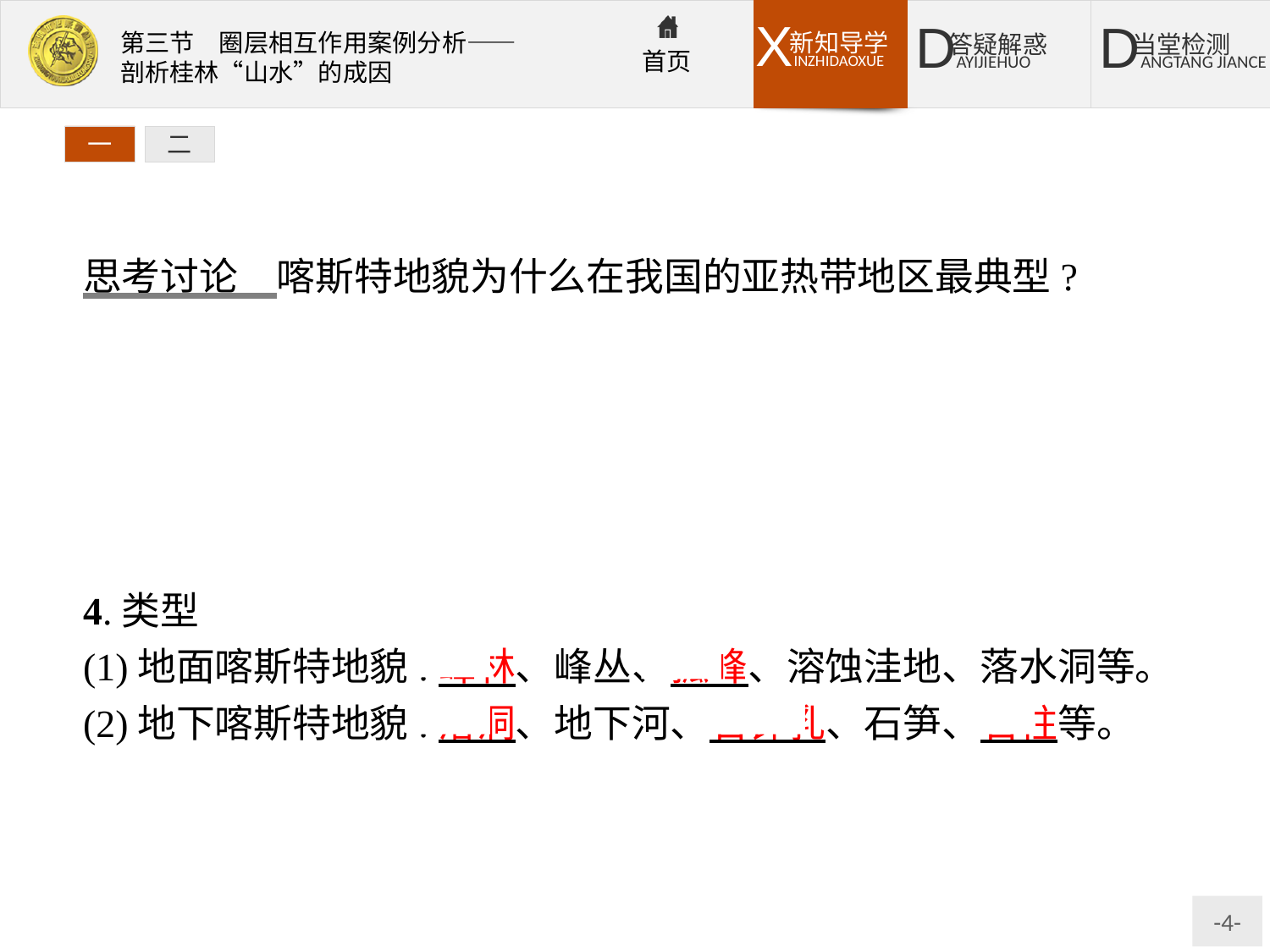

一
二
思考讨论　喀斯特地貌为什么在我国的亚热带地区最典型?
提示:我国亚热带地区降水较多,水对可溶性岩石的化学反应速度随着温度的升高而加速,所以我国南方的亚热带地区的溶蚀速度比北方快;再加上南方的热带、亚热带地区的生物化学作用较强,土壤中二氧化碳的含量比温带要高,经土壤进入水中的二氧化碳多,所以喀斯特地貌最典型。
4.类型
(1)地面喀斯特地貌:峰林、峰丛、孤峰、溶蚀洼地、落水洞等。
(2)地下喀斯特地貌:溶洞、地下河、石钟乳、石笋、石柱等。